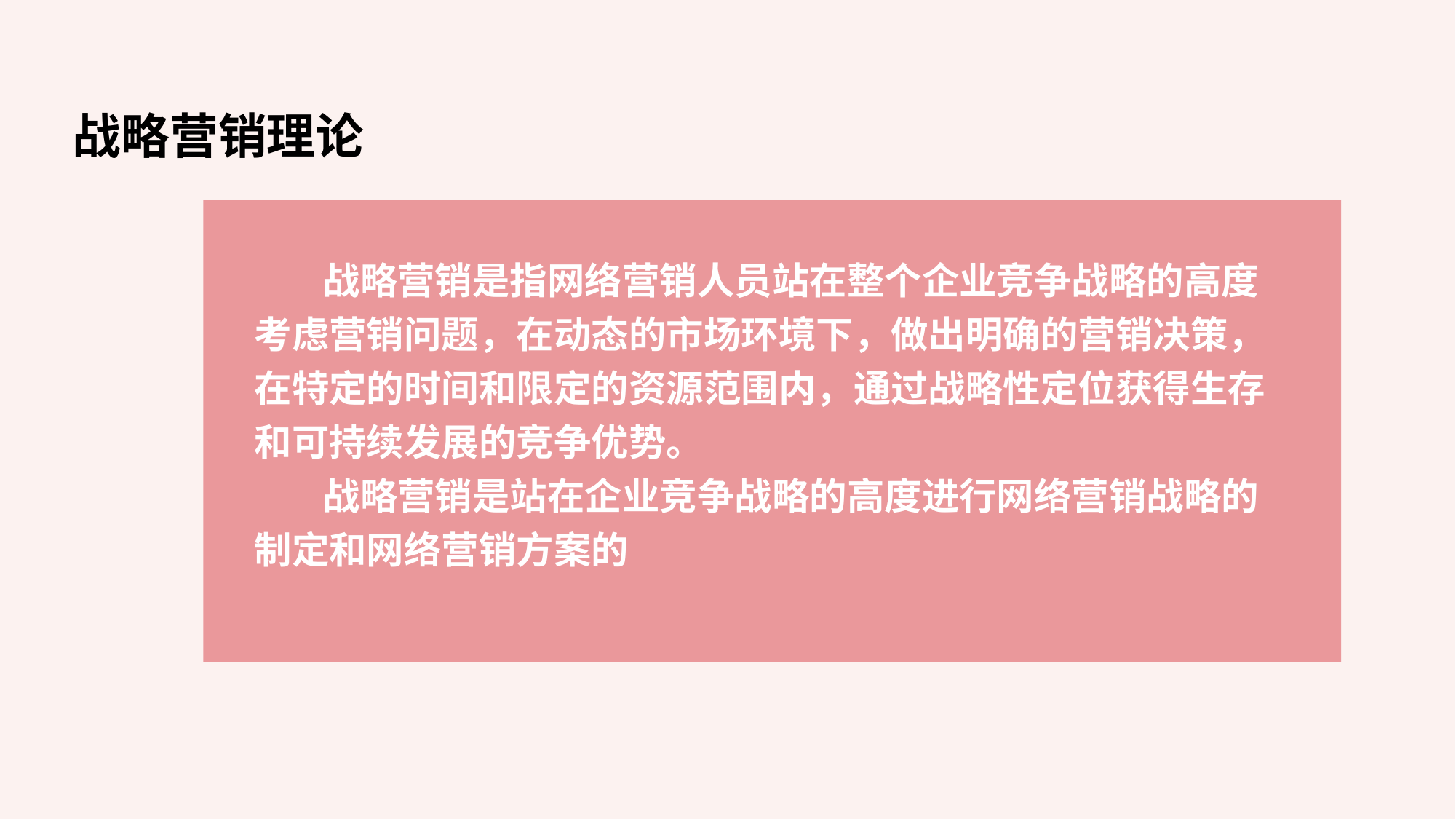

# 战略营销理论

       战略营销是指网络营销人员站在整个企业竞争战略的高度考虑营销问题，在动态的市场环境下，做出明确的营销决策，在特定的时间和限定的资源范围内，通过战略性定位获得生存和可持续发展的竞争优势。
       战略营销是站在企业竞争战略的高度进行网络营销战略的制定和网络营销方案的